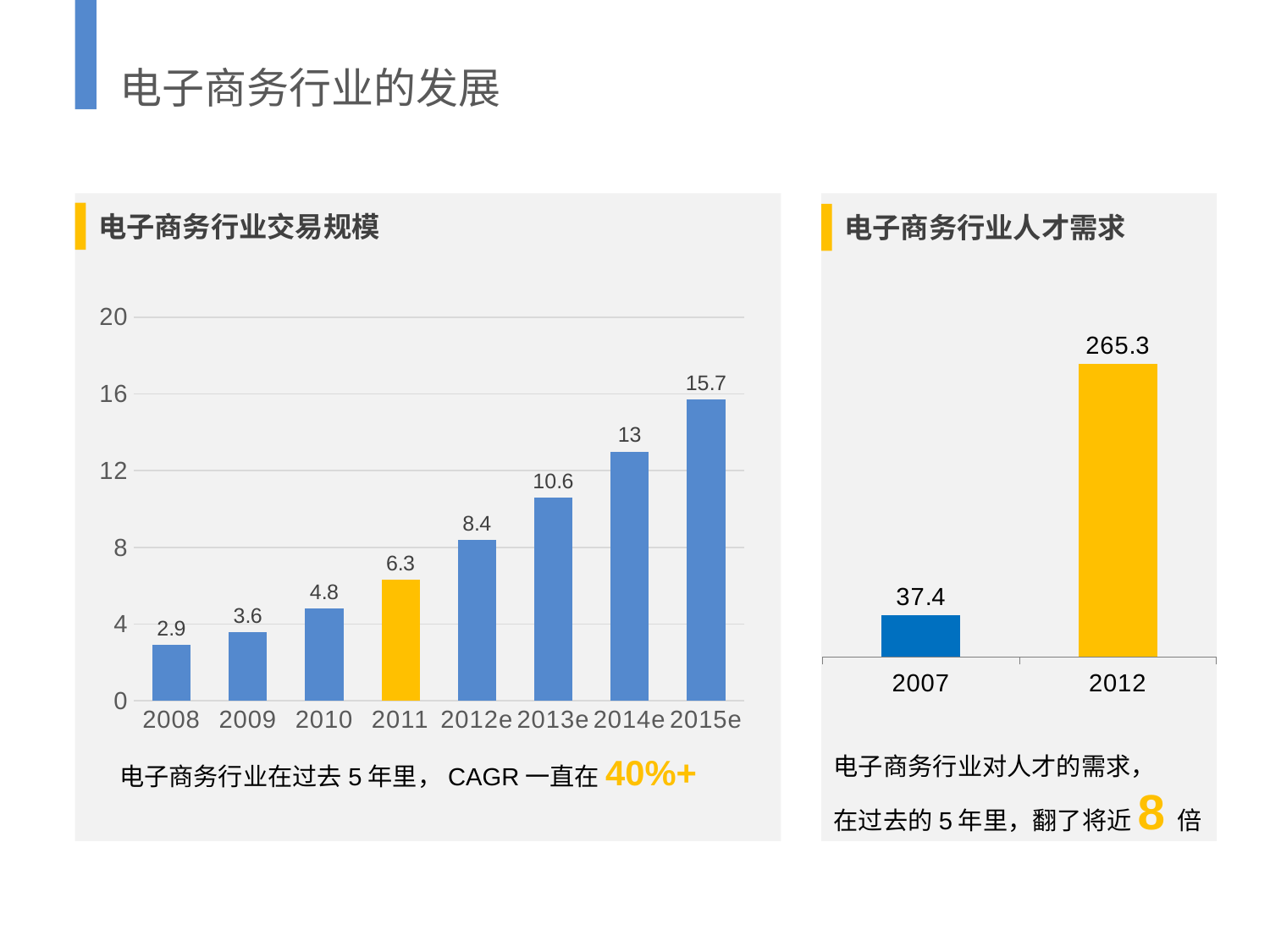

电子商务行业的发展

电子商务行业交易规模

电子商务行业人才需求

### Chart

| Category | 中国电子商务市场交易规模（万亿元） |
|---|---|
| 2008 | 2.9 |
| 2009 | 3.6 |
| 2010 | 4.8 |
| 2011 | 6.3 |
| 2012e | 8.4 |
| 2013e | 10.6 |
| 2014e | 13.0 |
| 2015e | 15.7 |

### Chart

| Category | 电子商务人才需求 |
|---|---|
| 2007 | 37.4 |
| 2012 | 265.3 |
电子商务行业在过去5年里，CAGR一直在40%+
电子商务行业对人才的需求，
在过去的5年里，翻了将近8倍